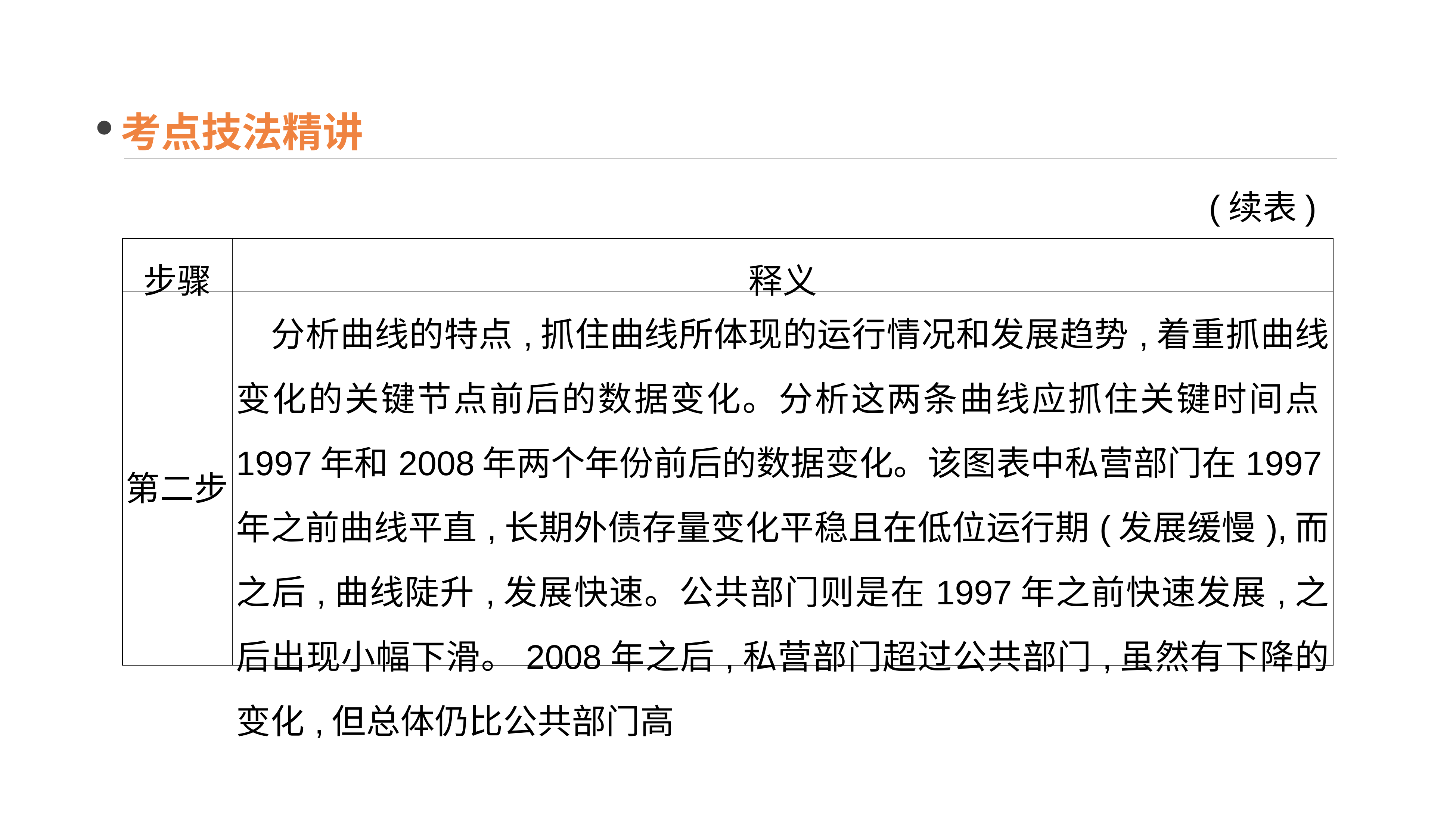

考点技法精讲

(续表)
| 步骤 | 释义 |
| --- | --- |
| 第二步 | 分析曲线的特点,抓住曲线所体现的运行情况和发展趋势,着重抓曲线变化的关键节点前后的数据变化。分析这两条曲线应抓住关键时间点1997年和2008年两个年份前后的数据变化。该图表中私营部门在1997年之前曲线平直,长期外债存量变化平稳且在低位运行期(发展缓慢),而之后,曲线陡升,发展快速。公共部门则是在1997年之前快速发展,之后出现小幅下滑。2008年之后,私营部门超过公共部门,虽然有下降的变化,但总体仍比公共部门高 |